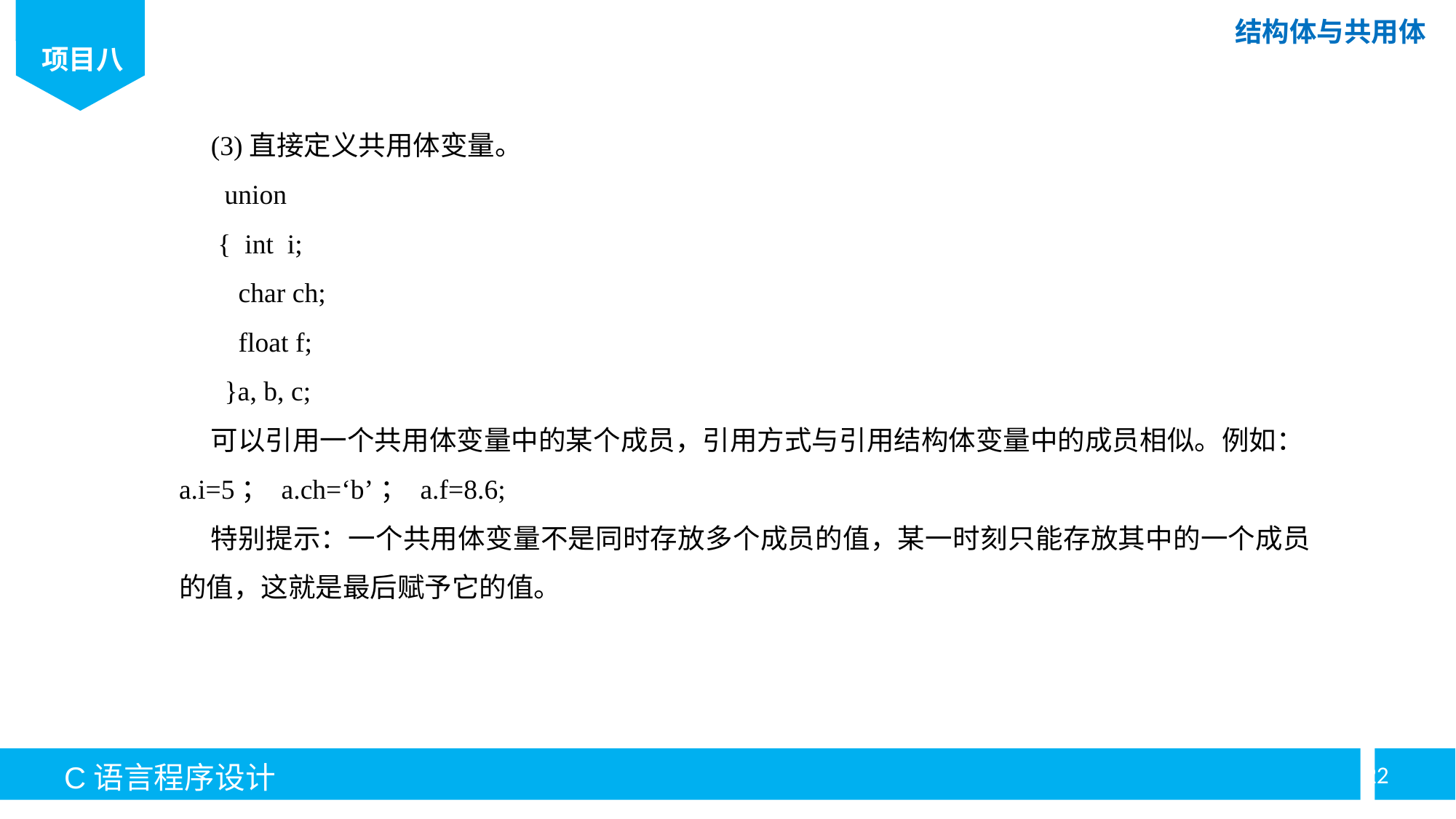

(3)直接定义共用体变量。
  union
 {  int  i;
    char ch;
    float f;
  }a, b, c;
可以引用一个共用体变量中的某个成员，引用方式与引用结构体变量中的成员相似。例如：a.i=5； a.ch=‘b’； a.f=8.6;
特别提示：一个共用体变量不是同时存放多个成员的值，某一时刻只能存放其中的一个成员的值，这就是最后赋予它的值。